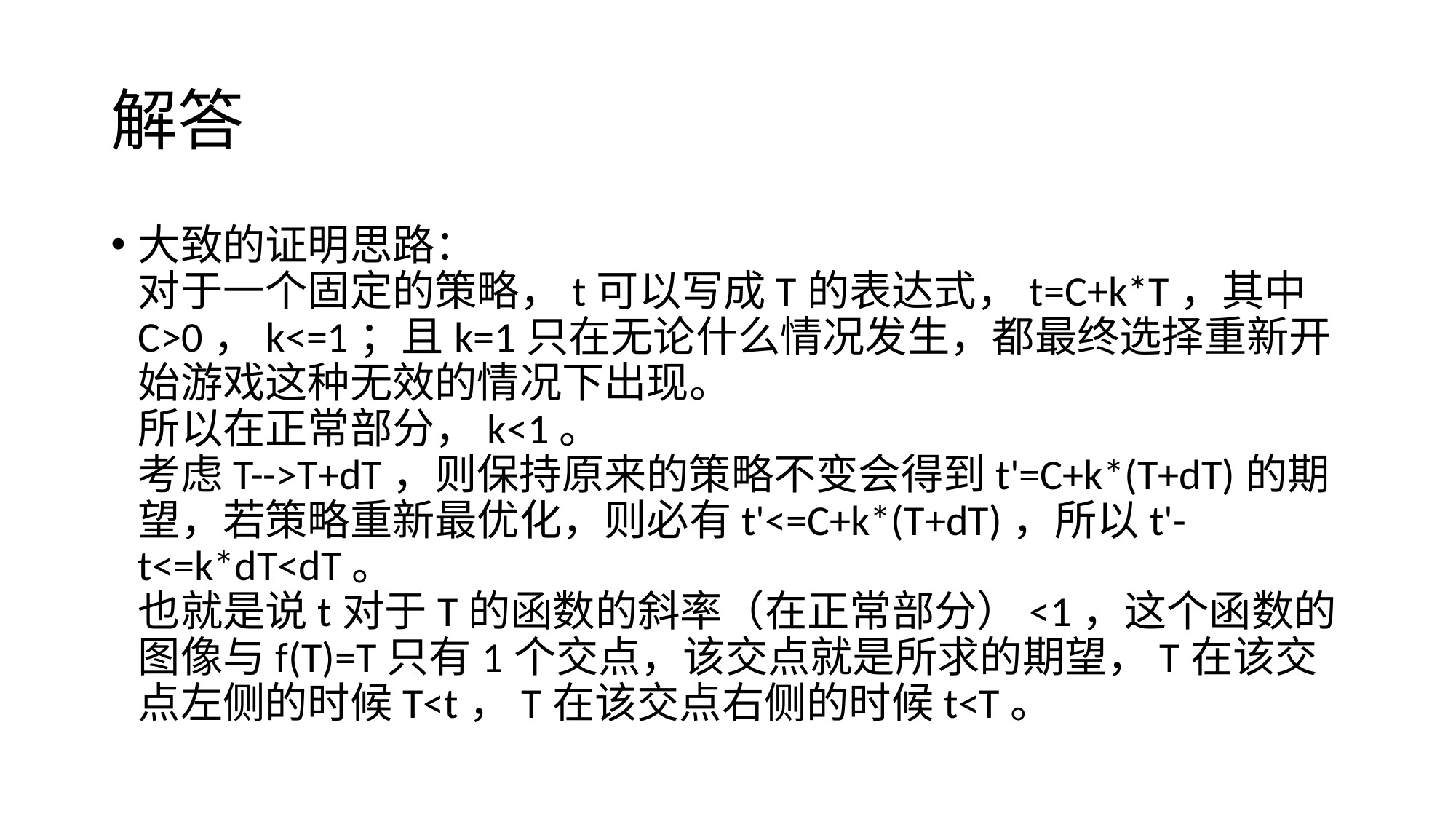

# 解答
大致的证明思路：
对于一个固定的策略，t可以写成T的表达式，t=C+k*T，其中C>0，k<=1；且k=1只在无论什么情况发生，都最终选择重新开始游戏这种无效的情况下出现。
所以在正常部分，k<1。
考虑T-->T+dT，则保持原来的策略不变会得到t'=C+k*(T+dT)的期望，若策略重新最优化，则必有t'<=C+k*(T+dT)，所以t'-t<=k*dT<dT。
也就是说t对于T的函数的斜率（在正常部分）<1，这个函数的图像与f(T)=T只有1个交点，该交点就是所求的期望，T在该交点左侧的时候T<t，T在该交点右侧的时候t<T。